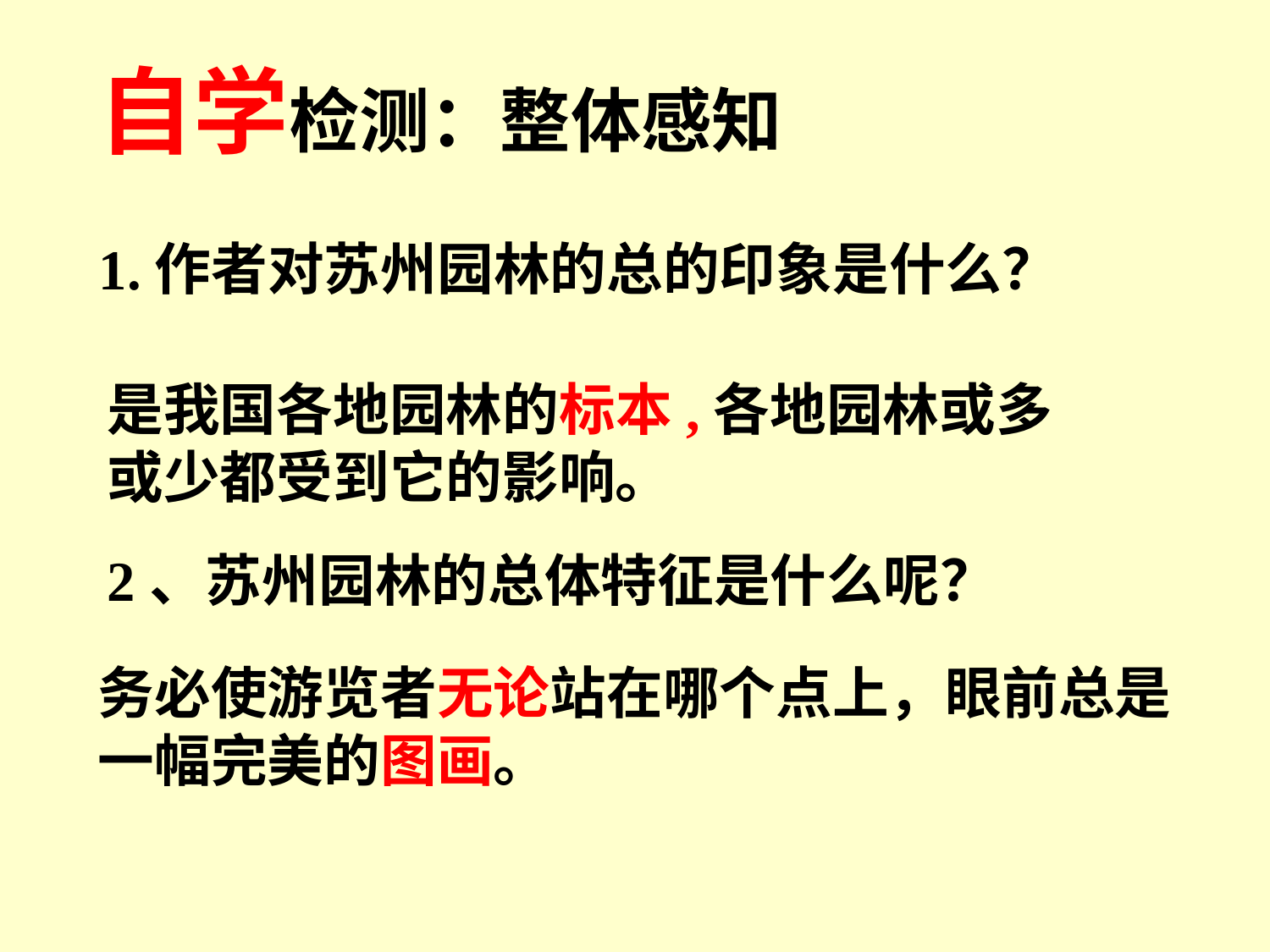

自学检测：整体感知
1.作者对苏州园林的总的印象是什么？
是我国各地园林的标本,各地园林或多或少都受到它的影响。
2、苏州园林的总体特征是什么呢？
务必使游览者无论站在哪个点上，眼前总是
一幅完美的图画。